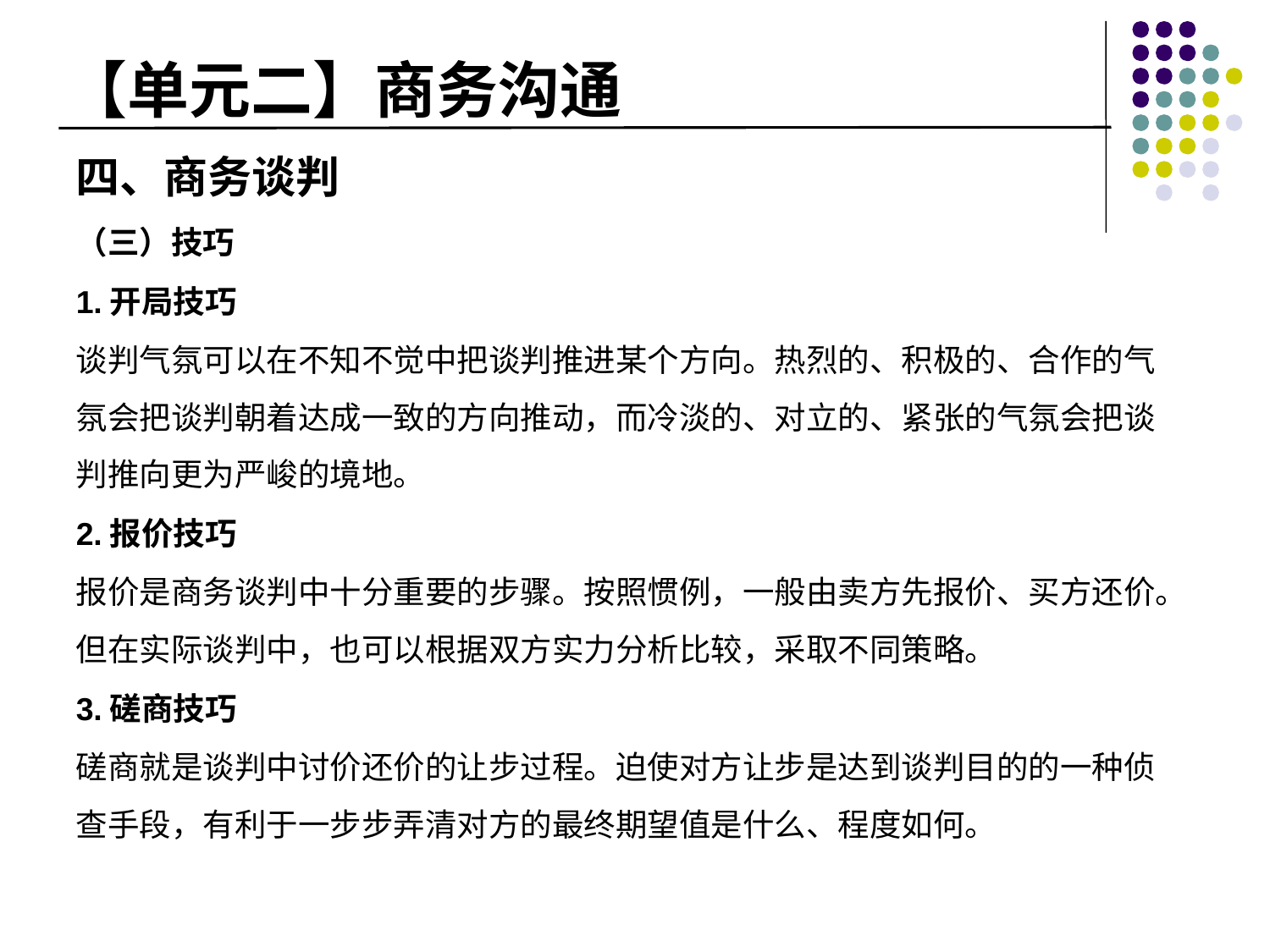

# 【单元二】商务沟通
四、商务谈判
（三）技巧
1.开局技巧
谈判气氛可以在不知不觉中把谈判推进某个方向。热烈的、积极的、合作的气氛会把谈判朝着达成一致的方向推动，而冷淡的、对立的、紧张的气氛会把谈判推向更为严峻的境地。
2.报价技巧
报价是商务谈判中十分重要的步骤。按照惯例，一般由卖方先报价、买方还价。但在实际谈判中，也可以根据双方实力分析比较，采取不同策略。
3.磋商技巧
磋商就是谈判中讨价还价的让步过程。迫使对方让步是达到谈判目的的一种侦查手段，有利于一步步弄清对方的最终期望值是什么、程度如何。